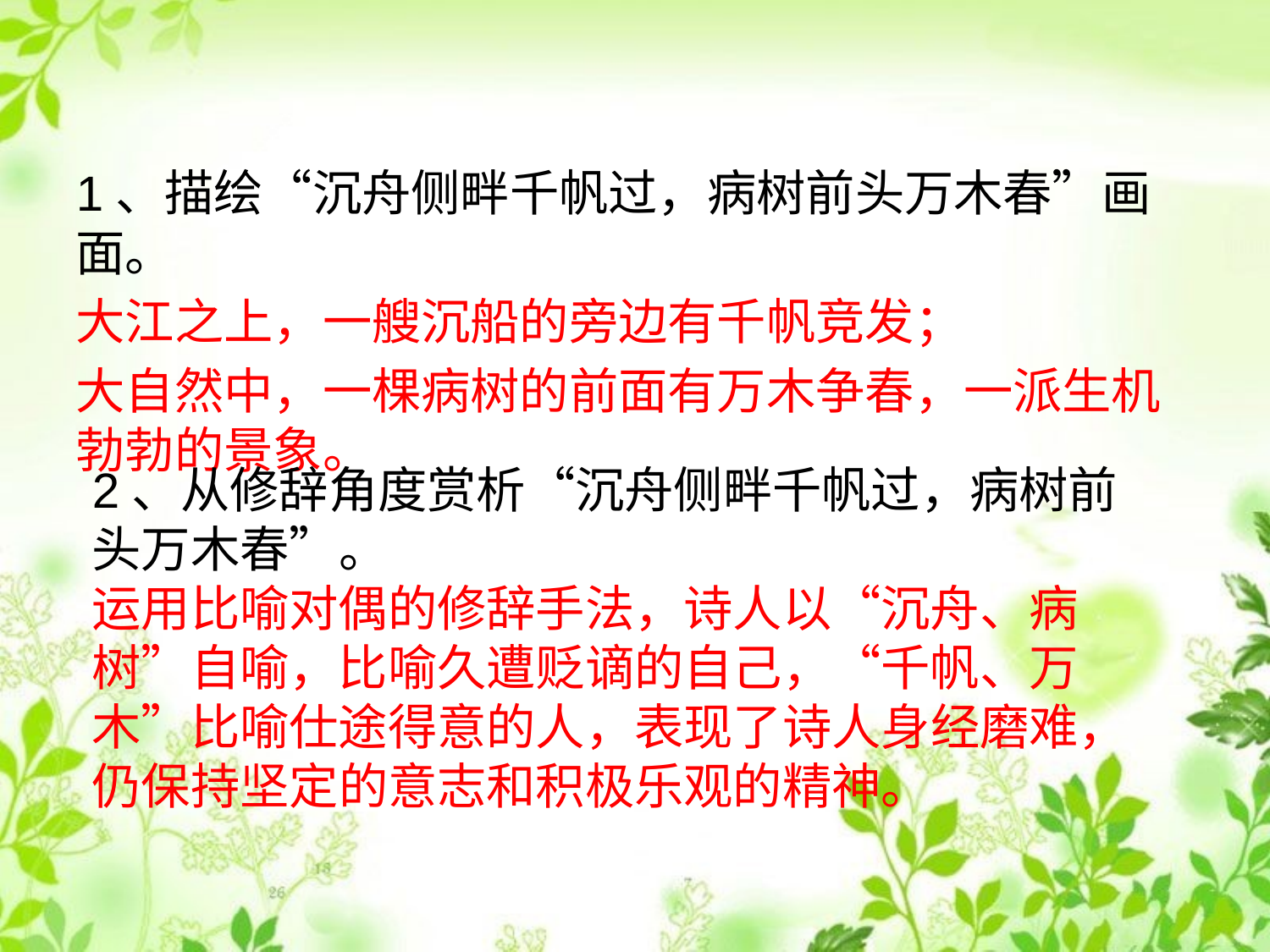

1、描绘“沉舟侧畔千帆过，病树前头万木春”画面。
大江之上，一艘沉船的旁边有千帆竞发；
大自然中，一棵病树的前面有万木争春，一派生机勃勃的景象。

2、从修辞角度赏析“沉舟侧畔千帆过，病树前头万木春”。
运用比喻对偶的修辞手法，诗人以“沉舟、病树”自喻，比喻久遭贬谪的自己，“千帆、万木”比喻仕途得意的人，表现了诗人身经磨难，仍保持坚定的意志和积极乐观的精神。